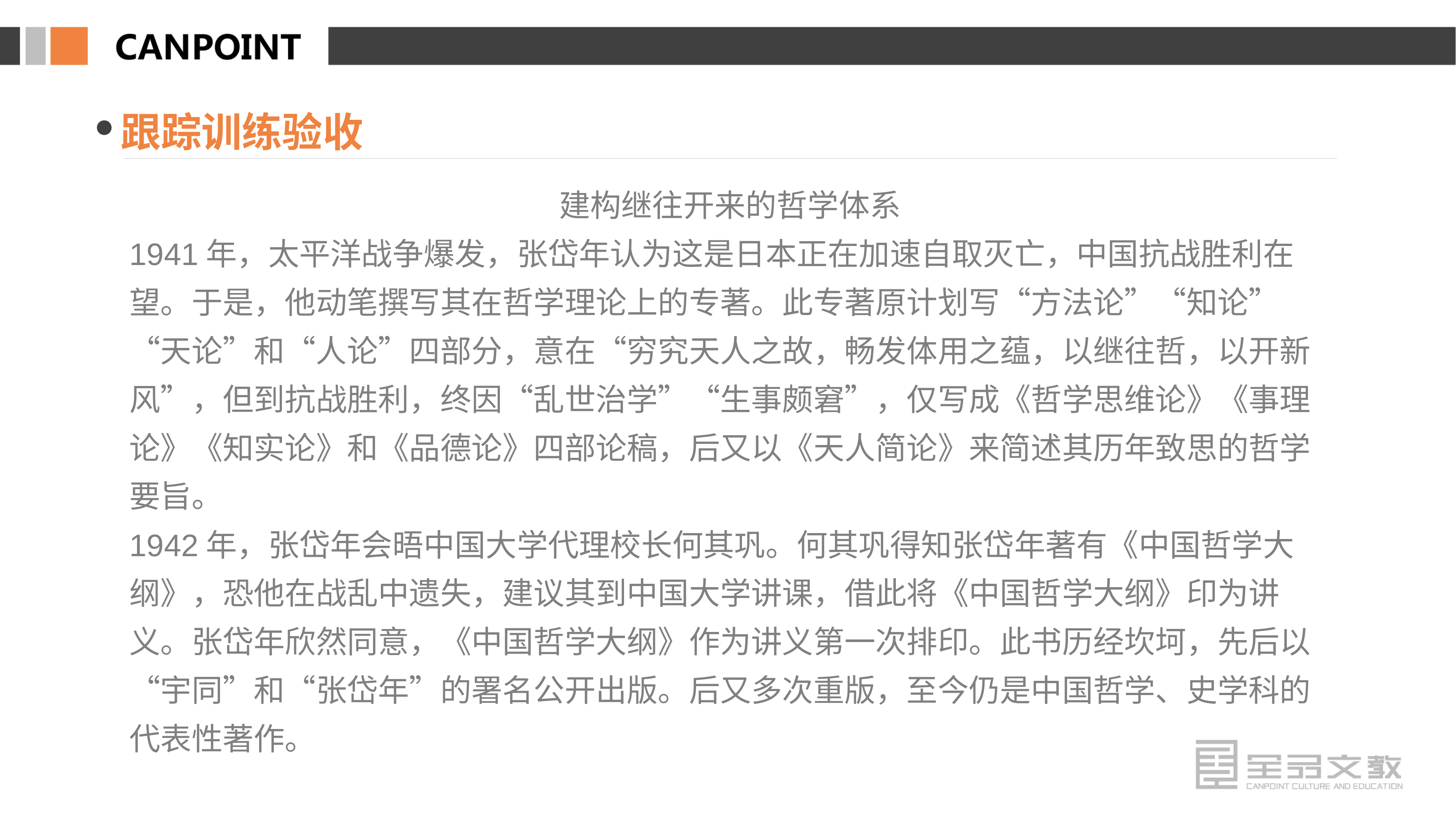

跟踪训练验收

建构继往开来的哲学体系
1941年，太平洋战争爆发，张岱年认为这是日本正在加速自取灭亡，中国抗战胜利在望。于是，他动笔撰写其在哲学理论上的专著。此专著原计划写“方法论”“知论”“天论”和“人论”四部分，意在“穷究天人之故，畅发体用之蕴，以继往哲，以开新风”，但到抗战胜利，终因“乱世治学”“生事颇窘”，仅写成《哲学思维论》《事理论》《知实论》和《品德论》四部论稿，后又以《天人简论》来简述其历年致思的哲学要旨。
1942年，张岱年会晤中国大学代理校长何其巩。何其巩得知张岱年著有《中国哲学大纲》，恐他在战乱中遗失，建议其到中国大学讲课，借此将《中国哲学大纲》印为讲义。张岱年欣然同意，《中国哲学大纲》作为讲义第一次排印。此书历经坎坷，先后以“宇同”和“张岱年”的署名公开出版。后又多次重版，至今仍是中国哲学、史学科的代表性著作。